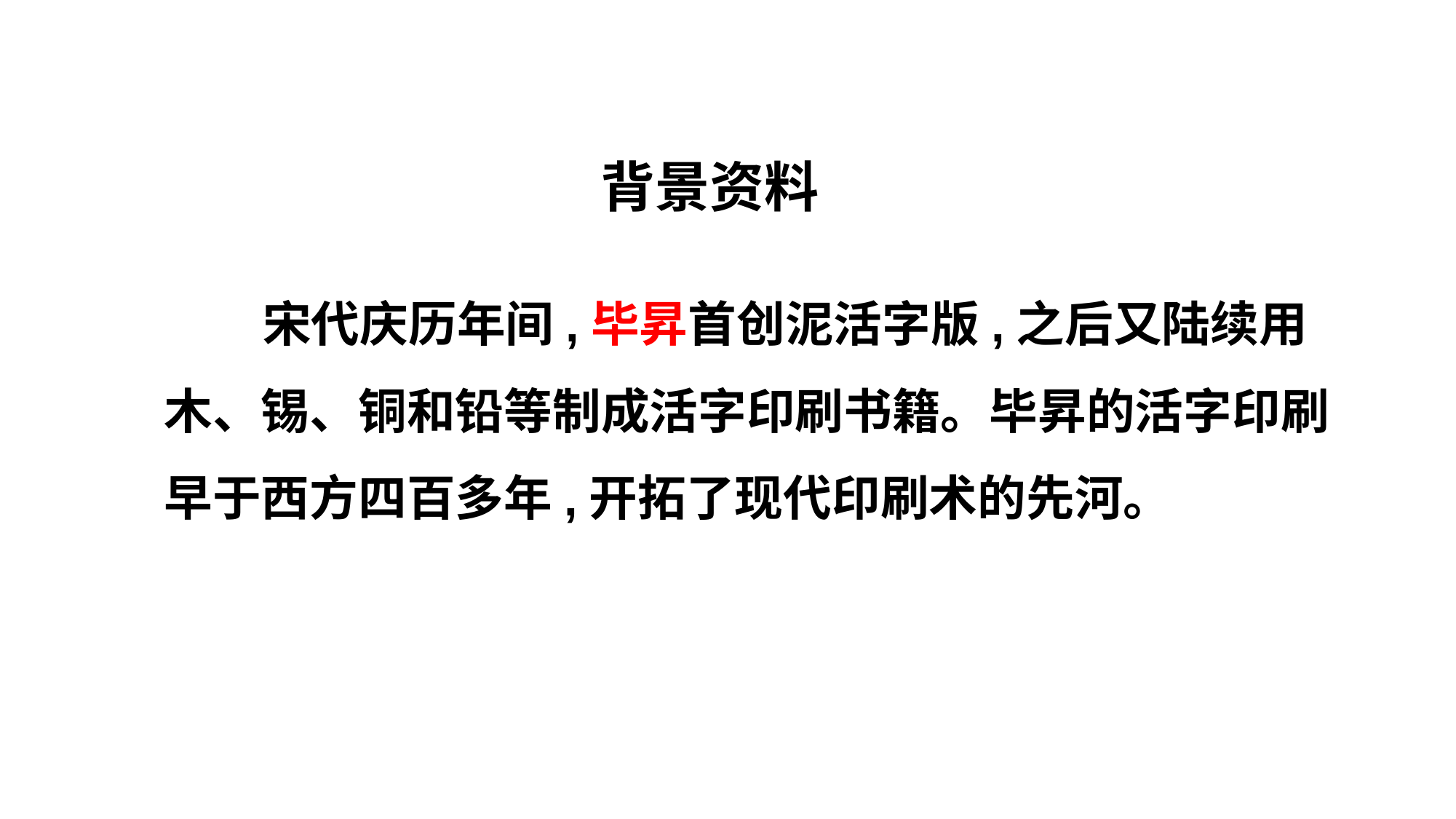

背景资料
        宋代庆历年间,毕昇首创泥活字版,之后又陆续用木、锡、铜和铅等制成活字印刷书籍。毕昇的活字印刷早于西方四百多年,开拓了现代印刷术的先河。